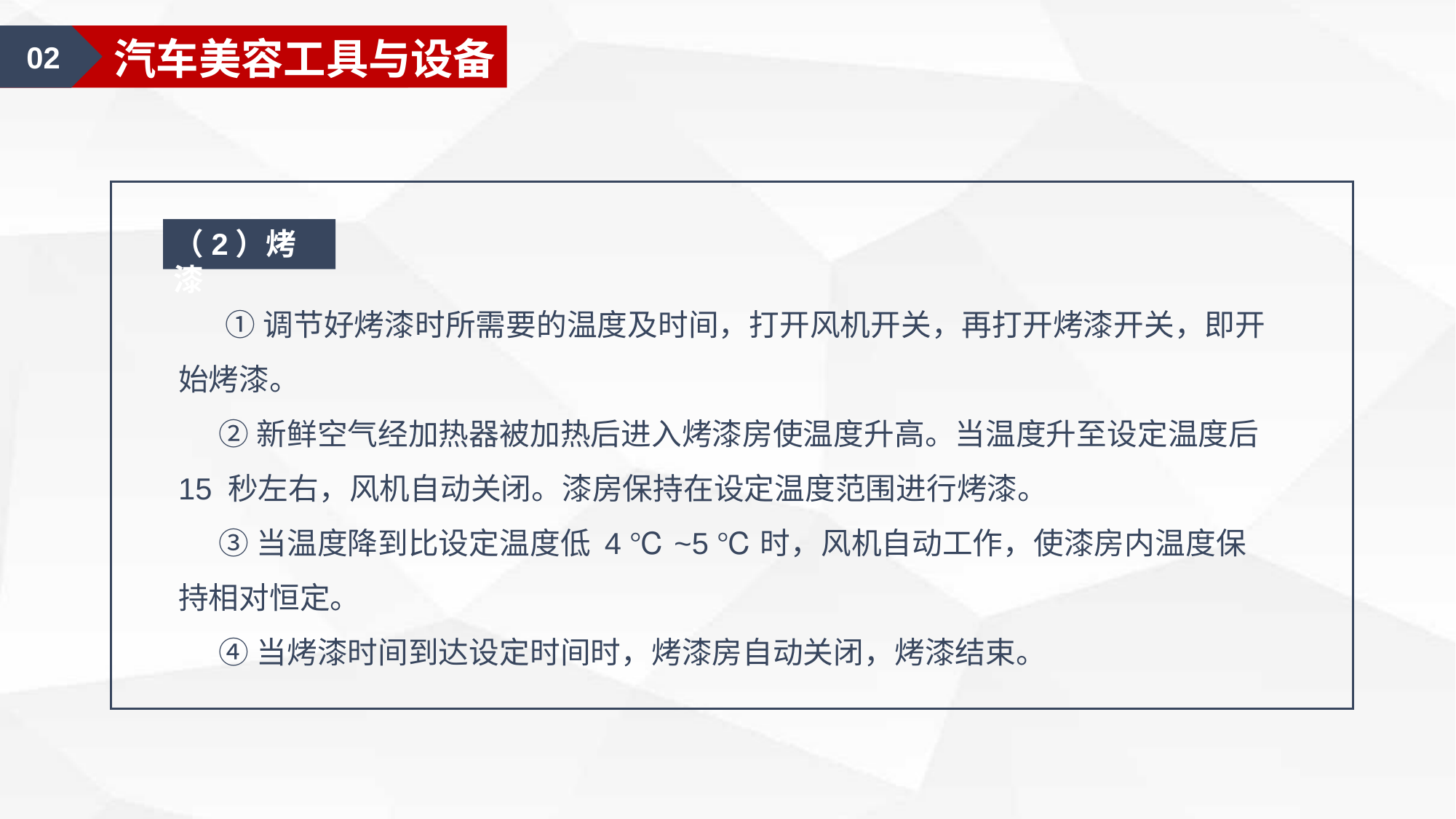

02
汽车装饰认知

02
汽车美容工具与设备

（2）烤漆
       ①调节好烤漆时所需要的温度及时间，打开风机开关，再打开烤漆开关，即开始烤漆。
      ②新鲜空气经加热器被加热后进入烤漆房使温度升高。当温度升至设定温度后15 秒左右，风机自动关闭。漆房保持在设定温度范围进行烤漆。
      ③当温度降到比设定温度低 4 ℃ ~5 ℃时，风机自动工作，使漆房内温度保持相对恒定。
      ④当烤漆时间到达设定时间时，烤漆房自动关闭，烤漆结束。